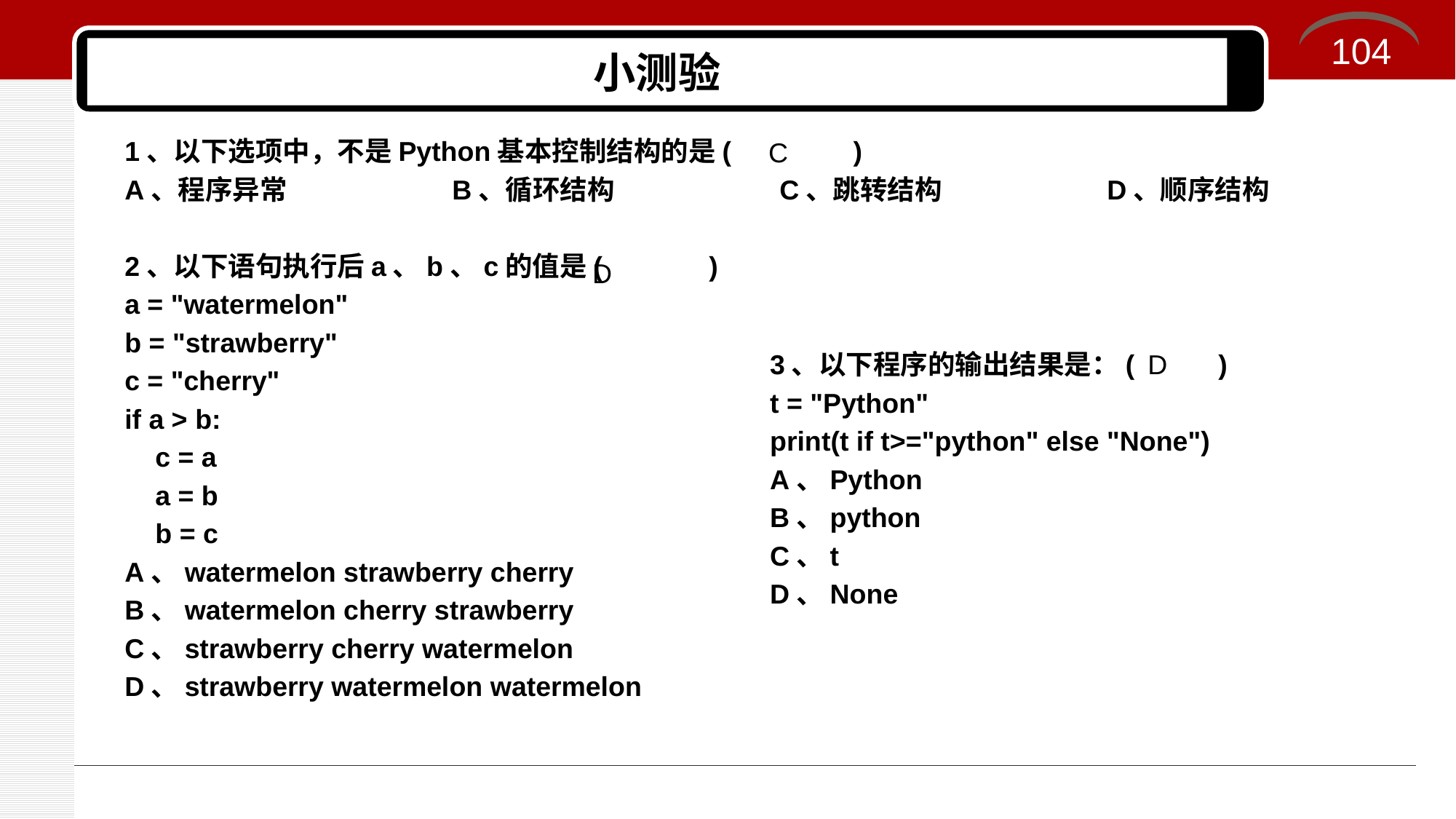

104
# 小测验
1、以下选项中，不是Python基本控制结构的是(                )
A、程序异常		B、循环结构		C、跳转结构		D、顺序结构

2、以下语句执行后a、b、c的值是(              )
a = "watermelon"
b = "strawberry"
c = "cherry"
if a > b:
    c = a
    a = b
    b = c
A、watermelon strawberry cherry
B、watermelon cherry strawberry
C、strawberry cherry watermelon
D、strawberry watermelon watermelon

C
D
3、以下程序的输出结果是：(           )
t = "Python"
print(t if t>="python" else "None")
A、Python
B、python
C、t
D、None
D